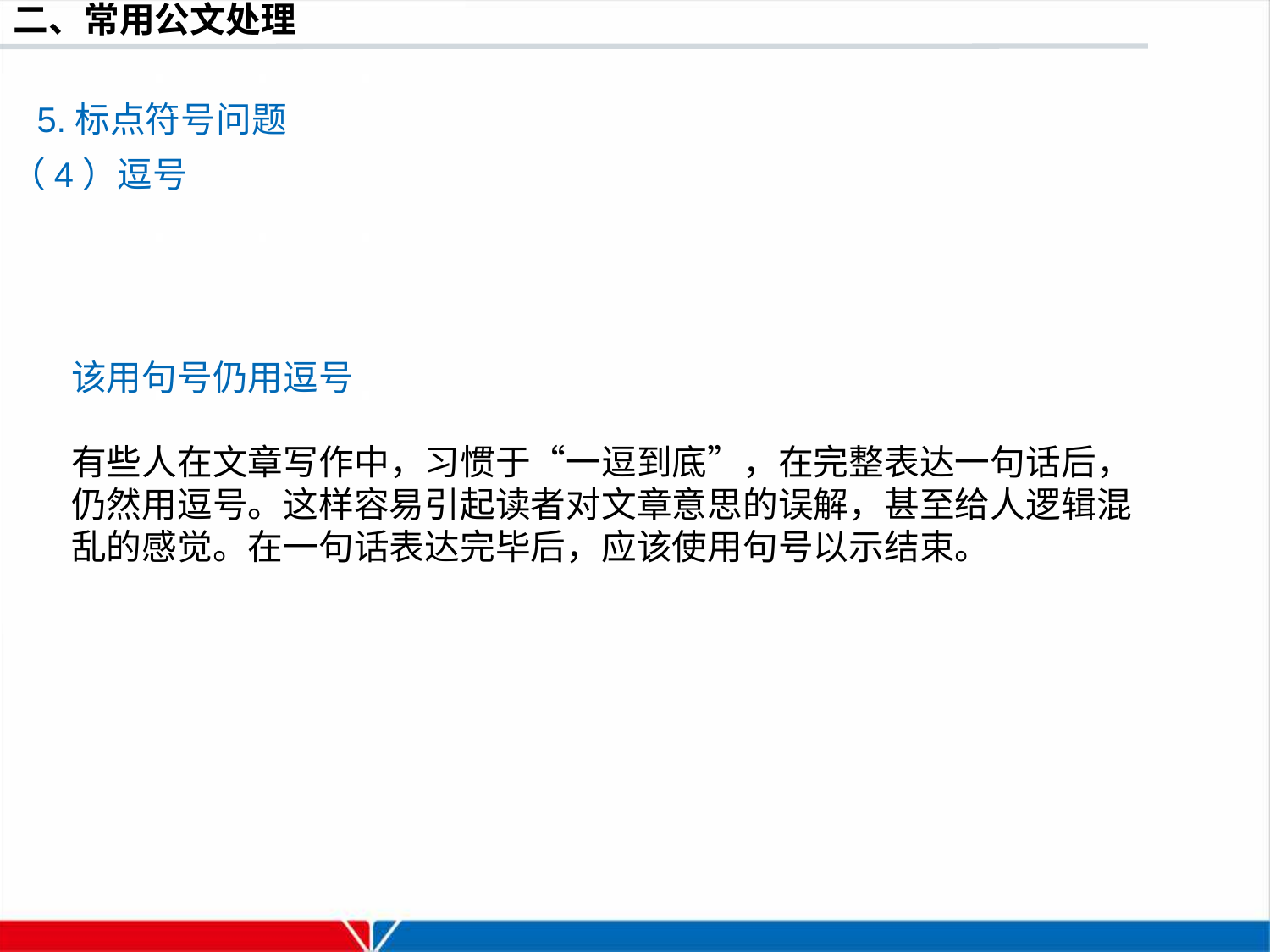

5.标点符号问题
（4）逗号
该用句号仍用逗号

有些人在文章写作中，习惯于“一逗到底”，在完整表达一句话后，仍然用逗号。这样容易引起读者对文章意思的误解，甚至给人逻辑混乱的感觉。在一句话表达完毕后，应该使用句号以示结束。